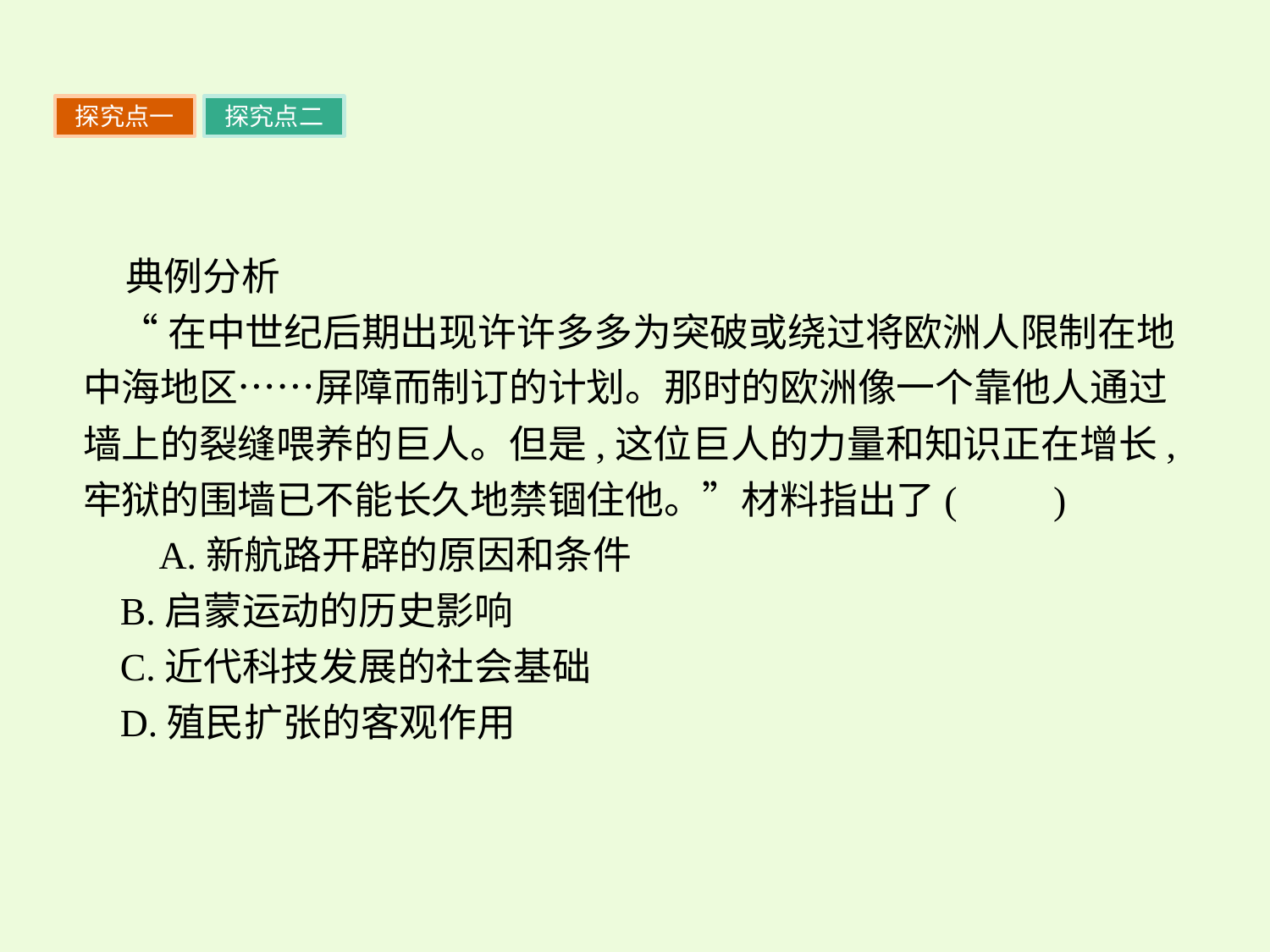

探究点一
探究点二
典例分析
“在中世纪后期出现许许多多为突破或绕过将欧洲人限制在地中海地区……屏障而制订的计划。那时的欧洲像一个靠他人通过墙上的裂缝喂养的巨人。但是,这位巨人的力量和知识正在增长,牢狱的围墙已不能长久地禁锢住他。”材料指出了(　　)
    A.新航路开辟的原因和条件
B.启蒙运动的历史影响
C.近代科技发展的社会基础
D.殖民扩张的客观作用